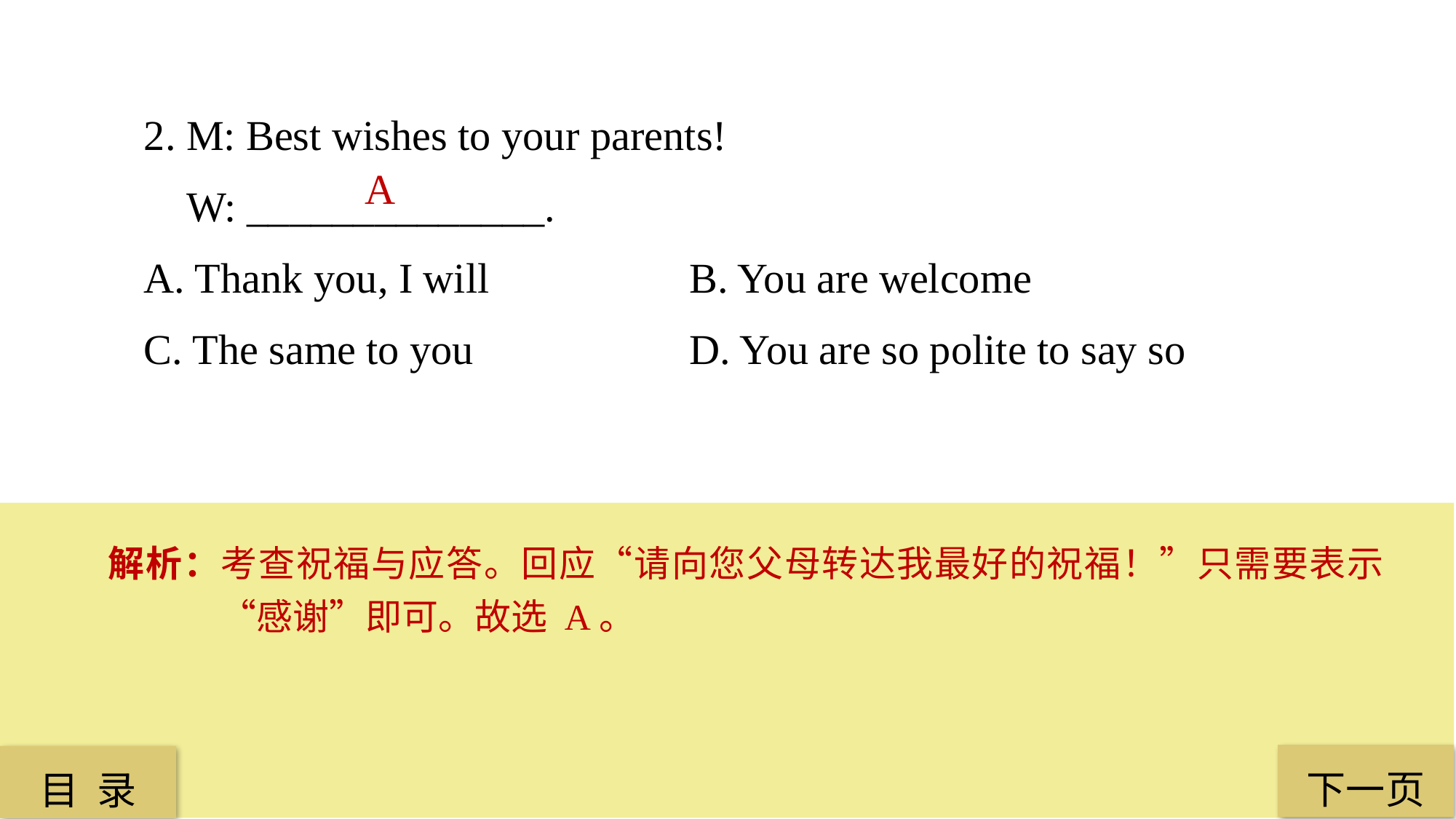

2. M: Best wishes to your parents!
    W: ______________.
A. Thank you, I will 		B. You are welcome
C. The same to you 		D. You are so polite to say so
 A
解析：考查祝福与应答。回应“请向您父母转达我最好的祝福！”只需要表示“感谢”即可。故选 A。